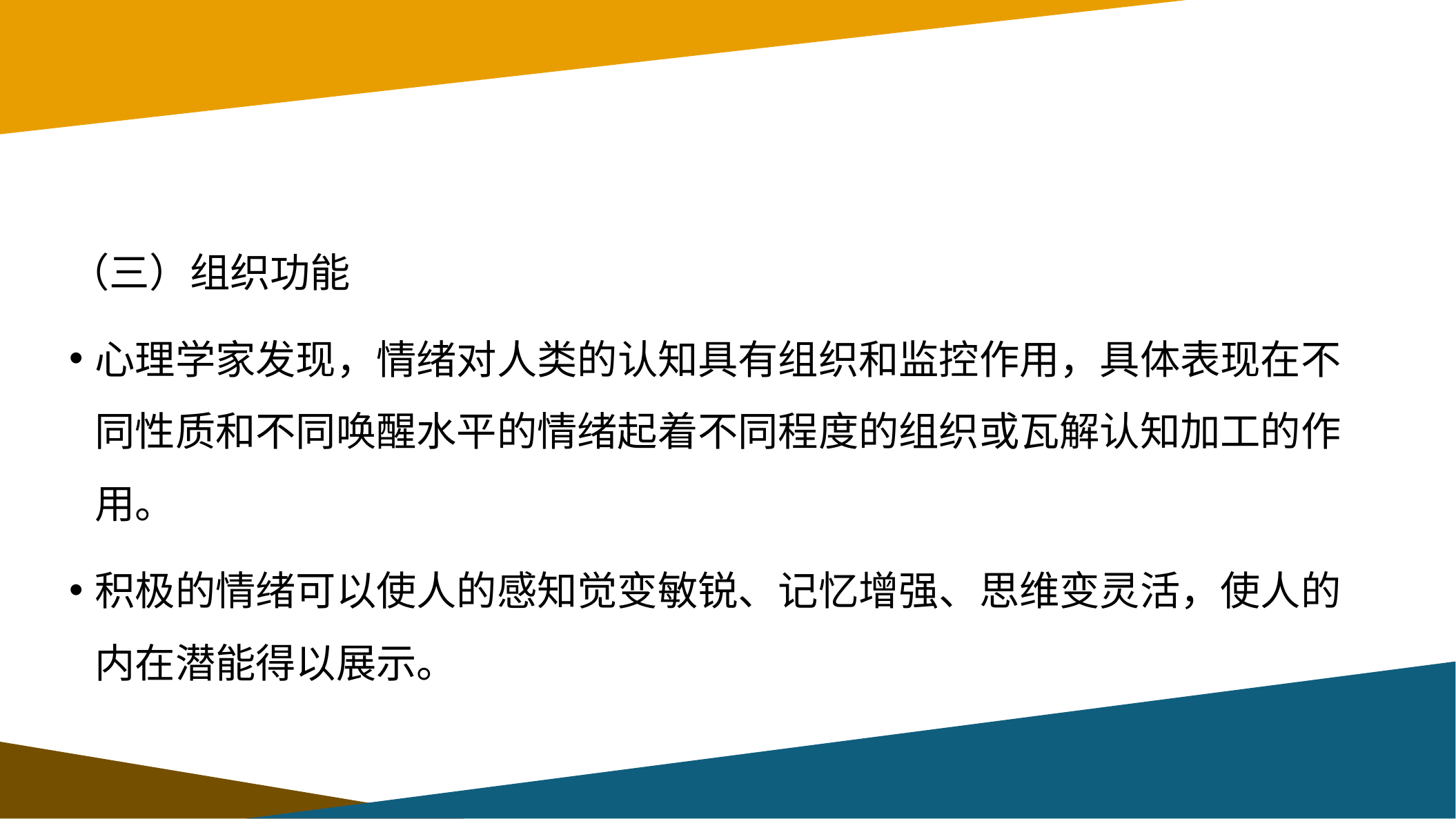

#
（三）组织功能
心理学家发现，情绪对人类的认知具有组织和监控作用，具体表现在不同性质和不同唤醒水平的情绪起着不同程度的组织或瓦解认知加工的作用。
积极的情绪可以使人的感知觉变敏锐、记忆增强、思维变灵活，使人的内在潜能得以展示。